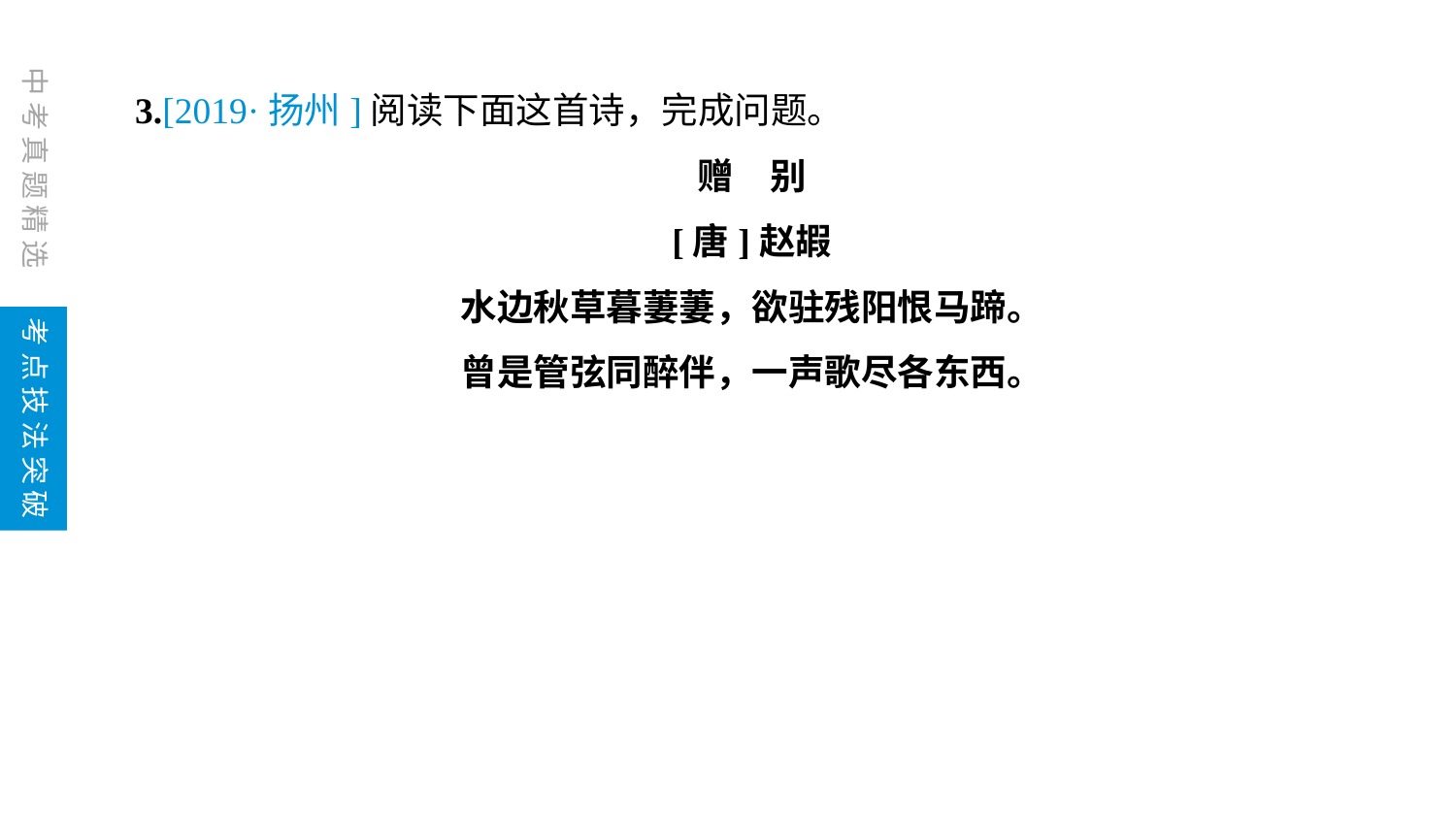

3.[2019·扬州]阅读下面这首诗，完成问题。
赠　别
[唐]赵嘏
水边秋草暮萋萋，欲驻残阳恨马蹄。
曾是管弦同醉伴，一声歌尽各东西。